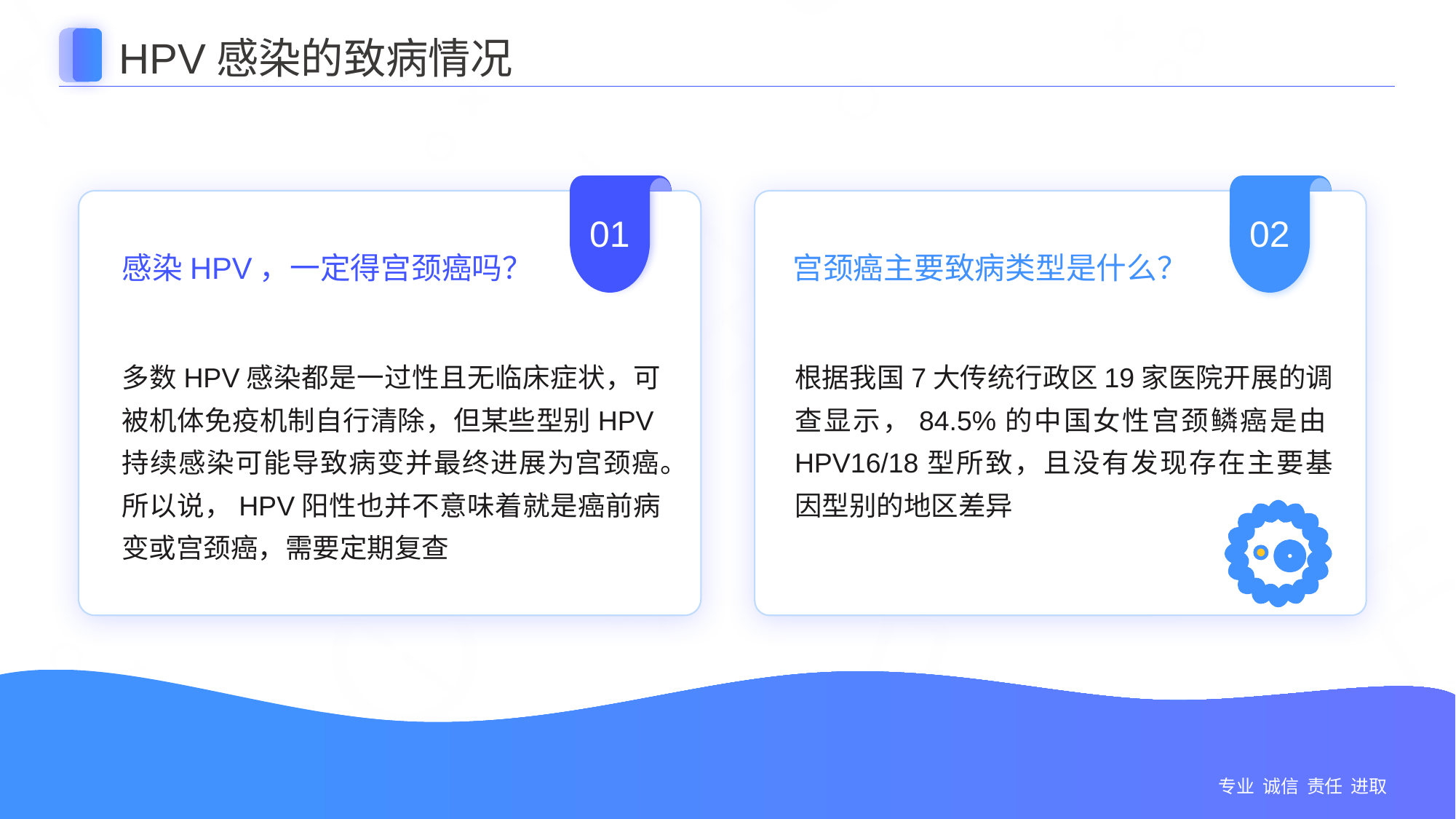

HPV感染的致病情况

01
01

02
01

02
感染HPV，一定得宫颈癌吗？
宫颈癌主要致病类型是什么？
多数HPV感染都是一过性且无临床症状，可被机体免疫机制自行清除，但某些型别HPV持续感染可能导致病变并最终进展为宫颈癌。所以说，HPV阳性也并不意味着就是癌前病变或宫颈癌，需要定期复查
根据我国7大传统行政区19家医院开展的调查显示，84.5%的中国女性宫颈鳞癌是由HPV16/18型所致，且没有发现存在主要基因型别的地区差异